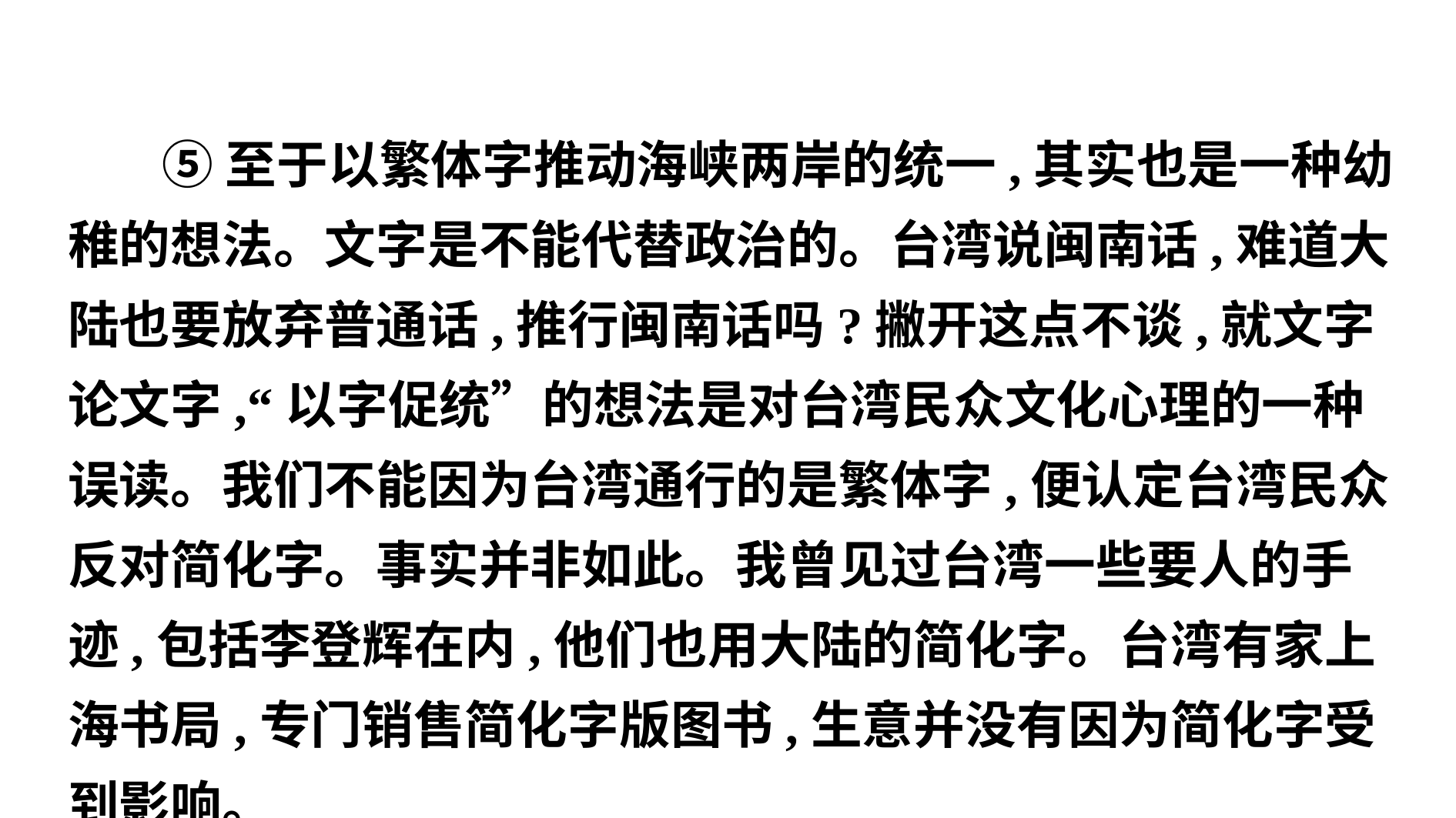

⑤至于以繁体字推动海峡两岸的统一,其实也是一种幼稚的想法。文字是不能代替政治的。台湾说闽南话,难道大陆也要放弃普通话,推行闽南话吗?撇开这点不谈,就文字论文字,“以字促统”的想法是对台湾民众文化心理的一种误读。我们不能因为台湾通行的是繁体字,便认定台湾民众反对简化字。事实并非如此。我曾见过台湾一些要人的手迹,包括李登辉在内,他们也用大陆的简化字。台湾有家上海书局,专门销售简化字版图书,生意并没有因为简化字受到影响。